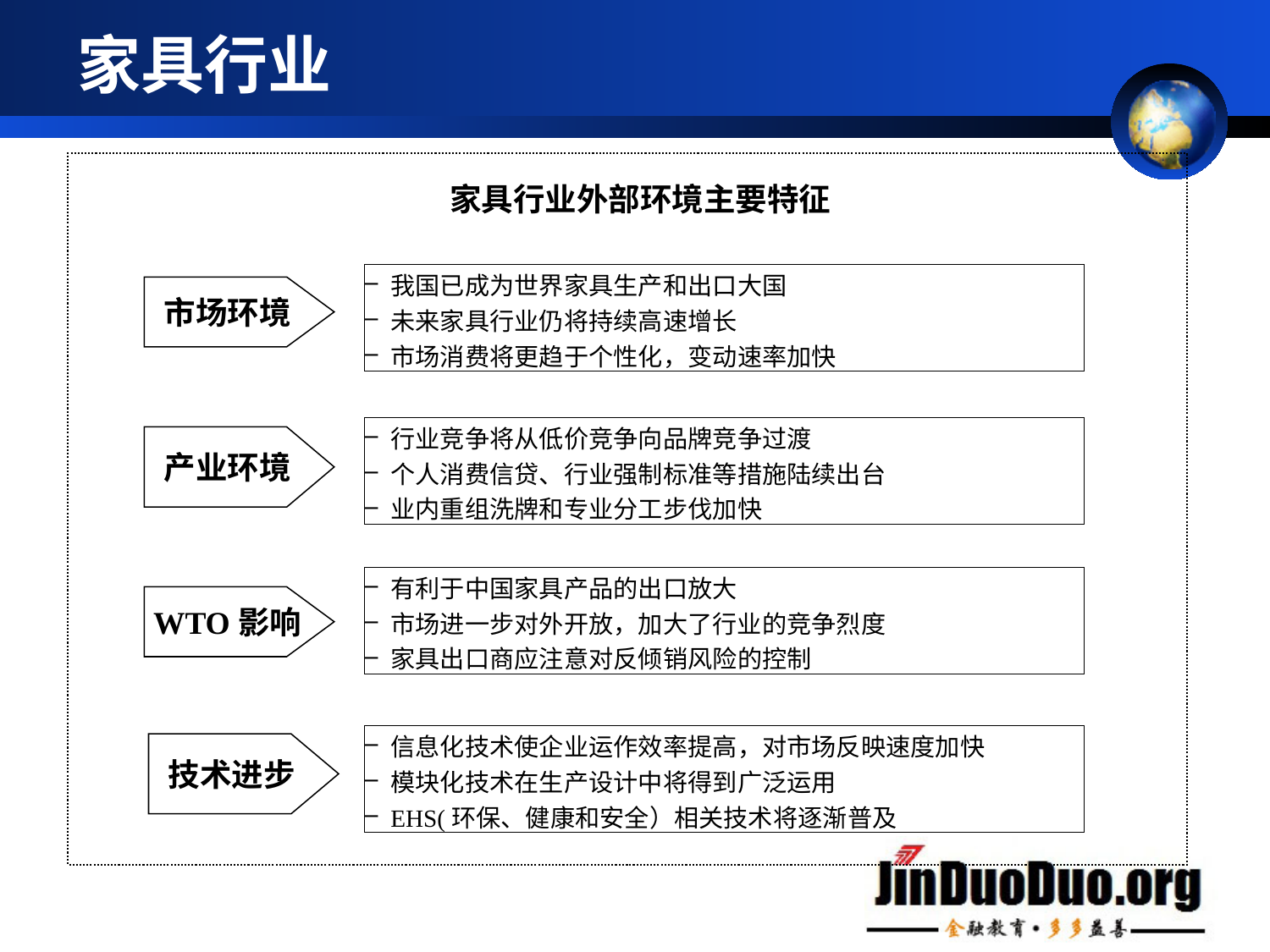

# 家具行业

家具行业外部环境主要特征
我国已成为世界家具生产和出口大国
未来家具行业仍将持续高速增长
市场消费将更趋于个性化，变动速率加快
市场环境
行业竞争将从低价竞争向品牌竞争过渡
个人消费信贷、行业强制标准等措施陆续出台
业内重组洗牌和专业分工步伐加快
产业环境
有利于中国家具产品的出口放大
市场进一步对外开放，加大了行业的竞争烈度
家具出口商应注意对反倾销风险的控制
WTO影响
信息化技术使企业运作效率提高，对市场反映速度加快
模块化技术在生产设计中将得到广泛运用
EHS(环保、健康和安全）相关技术将逐渐普及
技术进步